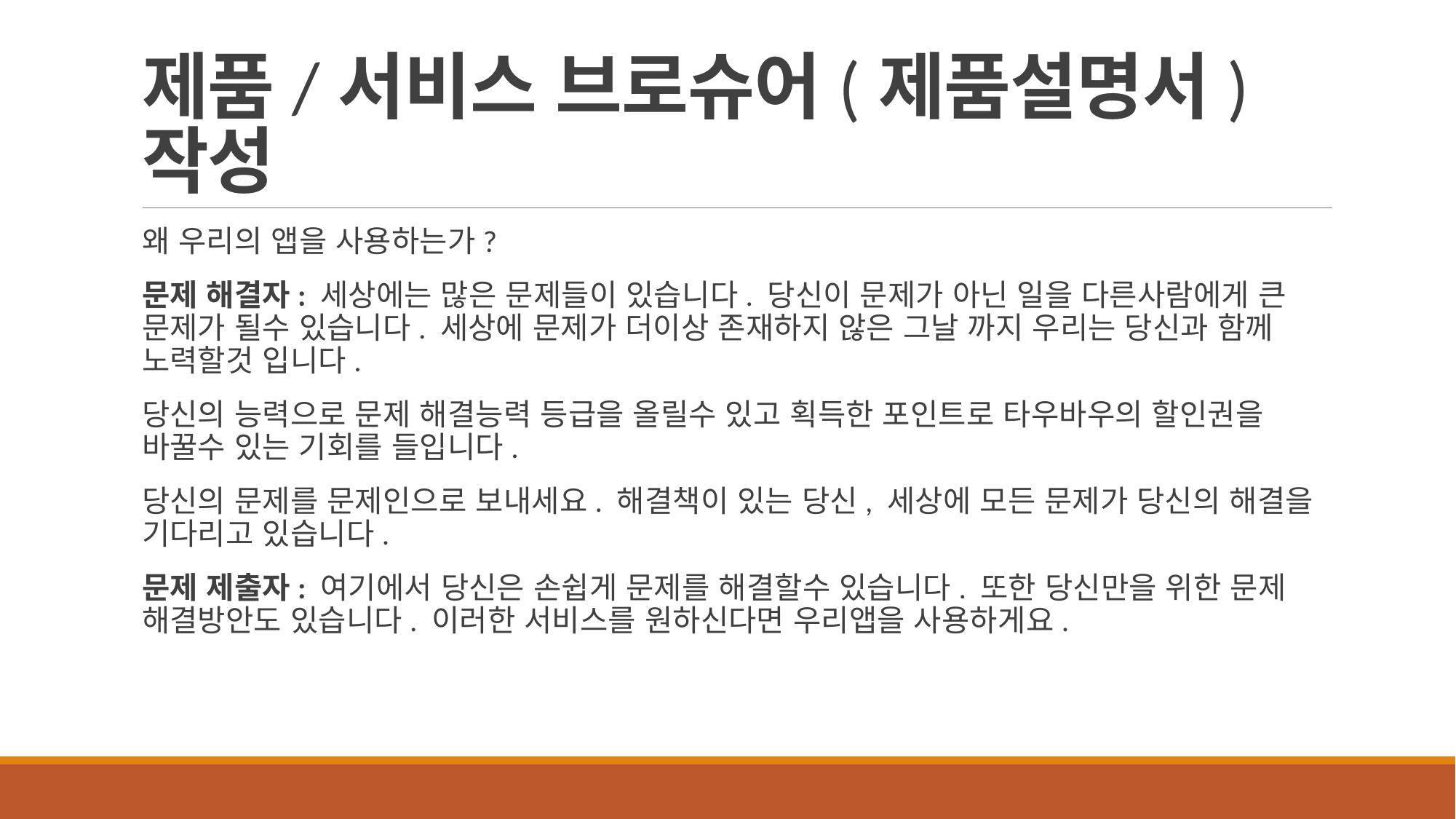

# 제품/서비스 브로슈어(제품설명서) 작성
왜 우리의 앱을 사용하는가?
문제 해결자: 세상에는 많은 문제들이 있습니다. 당신이 문제가 아닌 일을 다른사람에게 큰 문제가 될수 있습니다. 세상에 문제가 더이상 존재하지 않은 그날 까지 우리는 당신과 함께 노력할것 입니다.
당신의 능력으로 문제 해결능력 등급을 올릴수 있고 획득한 포인트로 타우바우의 할인권을 바꿀수 있는 기회를 들입니다.
당신의 문제를 문제인으로 보내세요. 해결책이 있는 당신, 세상에 모든 문제가 당신의 해결을 기다리고 있습니다.
문제 제출자: 여기에서 당신은 손쉽게 문제를 해결할수 있습니다. 또한 당신만을 위한 문제 해결방안도 있습니다. 이러한 서비스를 원하신다면 우리앱을 사용하게요.